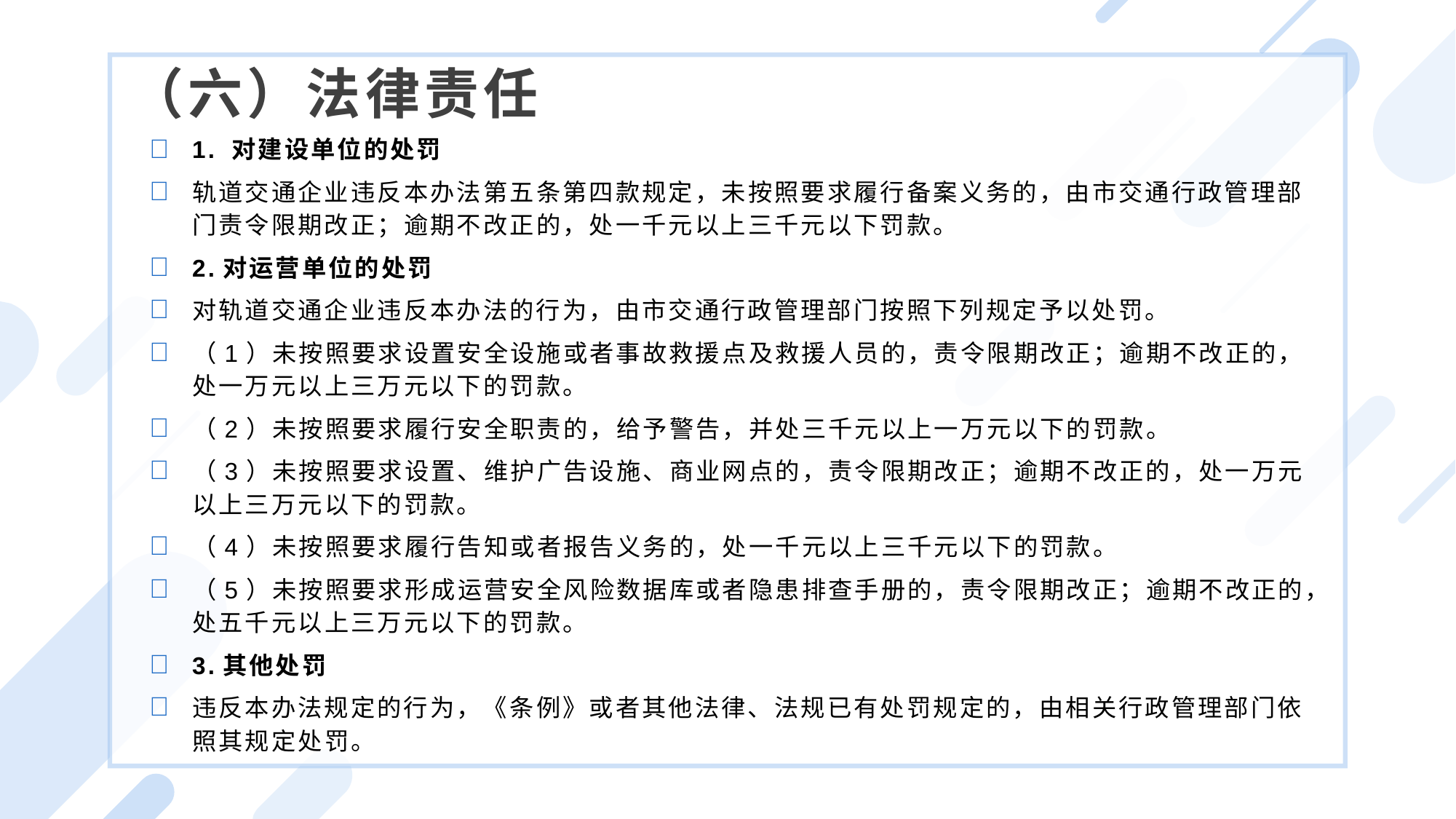

（六）法律责任

1. 对建设单位的处罚
轨道交通企业违反本办法第五条第四款规定，未按照要求履行备案义务的，由市交通行政管理部门责令限期改正；逾期不改正的，处一千元以上三千元以下罚款。
2.对运营单位的处罚
对轨道交通企业违反本办法的行为，由市交通行政管理部门按照下列规定予以处罚。
（1）未按照要求设置安全设施或者事故救援点及救援人员的，责令限期改正；逾期不改正的，处一万元以上三万元以下的罚款。
（2）未按照要求履行安全职责的，给予警告，并处三千元以上一万元以下的罚款。
（3）未按照要求设置、维护广告设施、商业网点的，责令限期改正；逾期不改正的，处一万元以上三万元以下的罚款。
（4）未按照要求履行告知或者报告义务的，处一千元以上三千元以下的罚款。
（5）未按照要求形成运营安全风险数据库或者隐患排查手册的，责令限期改正；逾期不改正的，处五千元以上三万元以下的罚款。
3.其他处罚
违反本办法规定的行为，《条例》或者其他法律、法规已有处罚规定的，由相关行政管理部门依照其规定处罚。